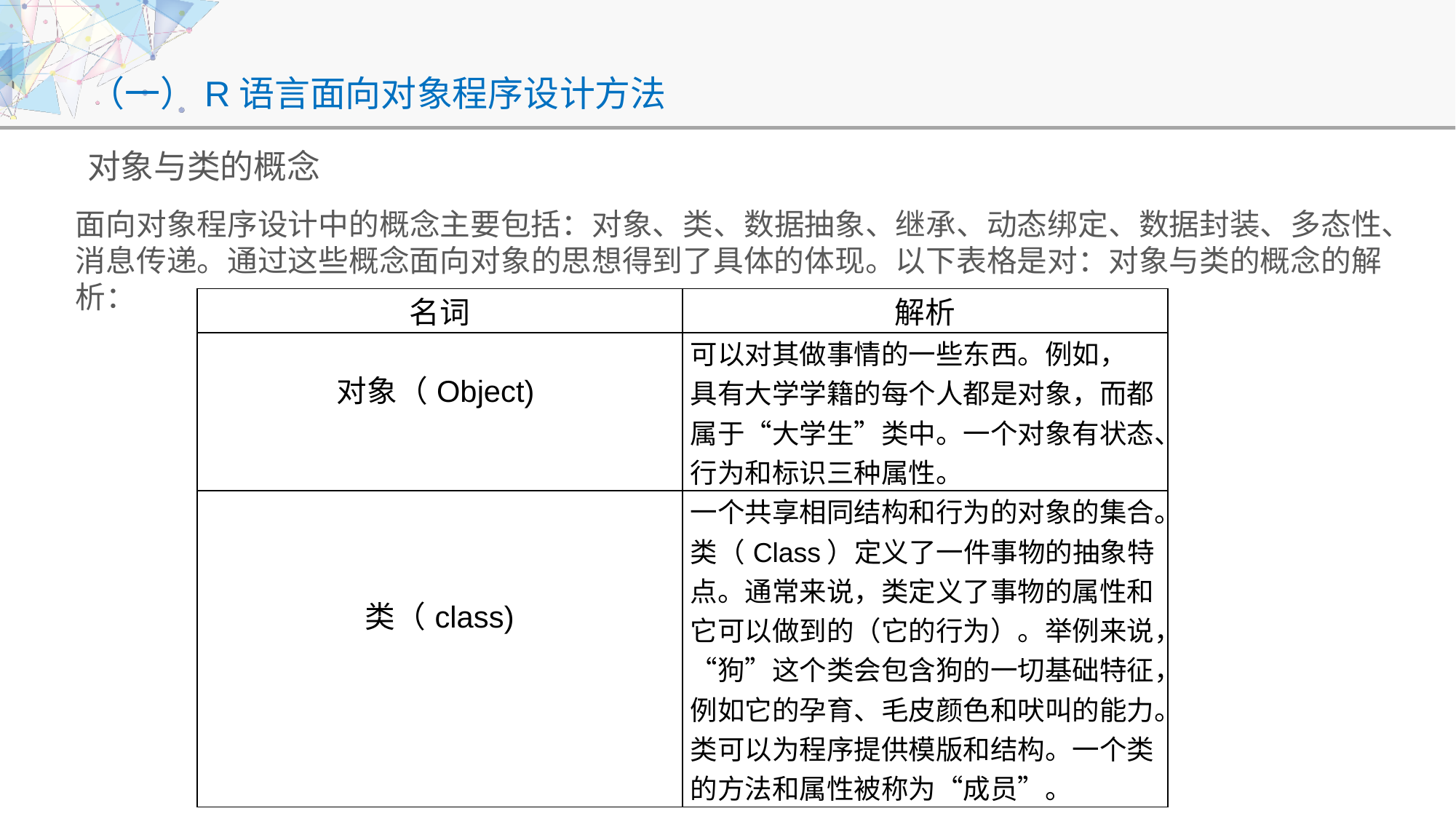

# （一）R语言面向对象程序设计方法
对象与类的概念
面向对象程序设计中的概念主要包括：对象、类、数据抽象、继承、动态绑定、数据封装、多态性、消息传递。通过这些概念面向对象的思想得到了具体的体现。以下表格是对：对象与类的概念的解析：

| 名词 | 解析 |
| --- | --- |
| 对象（Object) | 可以对其做事情的一些东西。例如， 具有大学学籍的每个人都是对象，而都属于“大学生”类中。一个对象有状态、行为和标识三种属性。 |
| 类（class) | 一个共享相同结构和行为的对象的集合。类（Class）定义了一件事物的抽象特点。通常来说，类定义了事物的属性和它可以做到的（它的行为）。举例来说，“狗”这个类会包含狗的一切基础特征，例如它的孕育、毛皮颜色和吠叫的能力。类可以为程序提供模版和结构。一个类的方法和属性被称为“成员”。 |